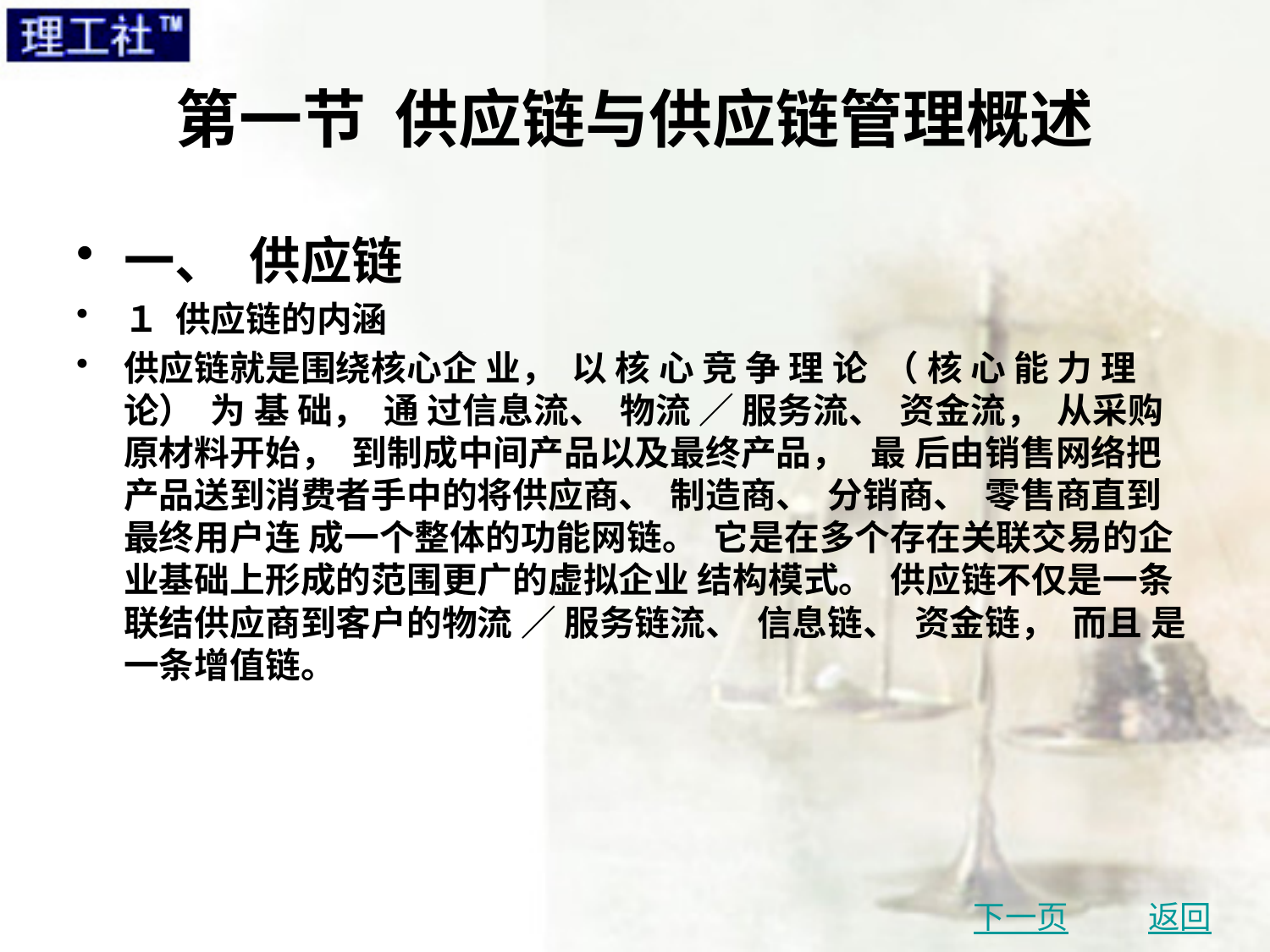

# 第一节  供应链与供应链管理概述
一、  供应链
１  供应链的内涵
供应链就是围绕核心企 业，  以 核 心 竞 争 理 论  （ 核 心 能 力 理 论）  为 基 础，  通 过信息流、  物流 ／ 服务流、  资金流，  从采购原材料开始，  到制成中间产品以及最终产品，   最 后由销售网络把产品送到消费者手中的将供应商、  制造商、  分销商、  零售商直到最终用户连 成一个整体的功能网链。  它是在多个存在关联交易的企业基础上形成的范围更广的虚拟企业 结构模式。  供应链不仅是一条联结供应商到客户的物流 ／ 服务链流、  信息链、  资金链，  而且 是一条增值链。
下一页
返回